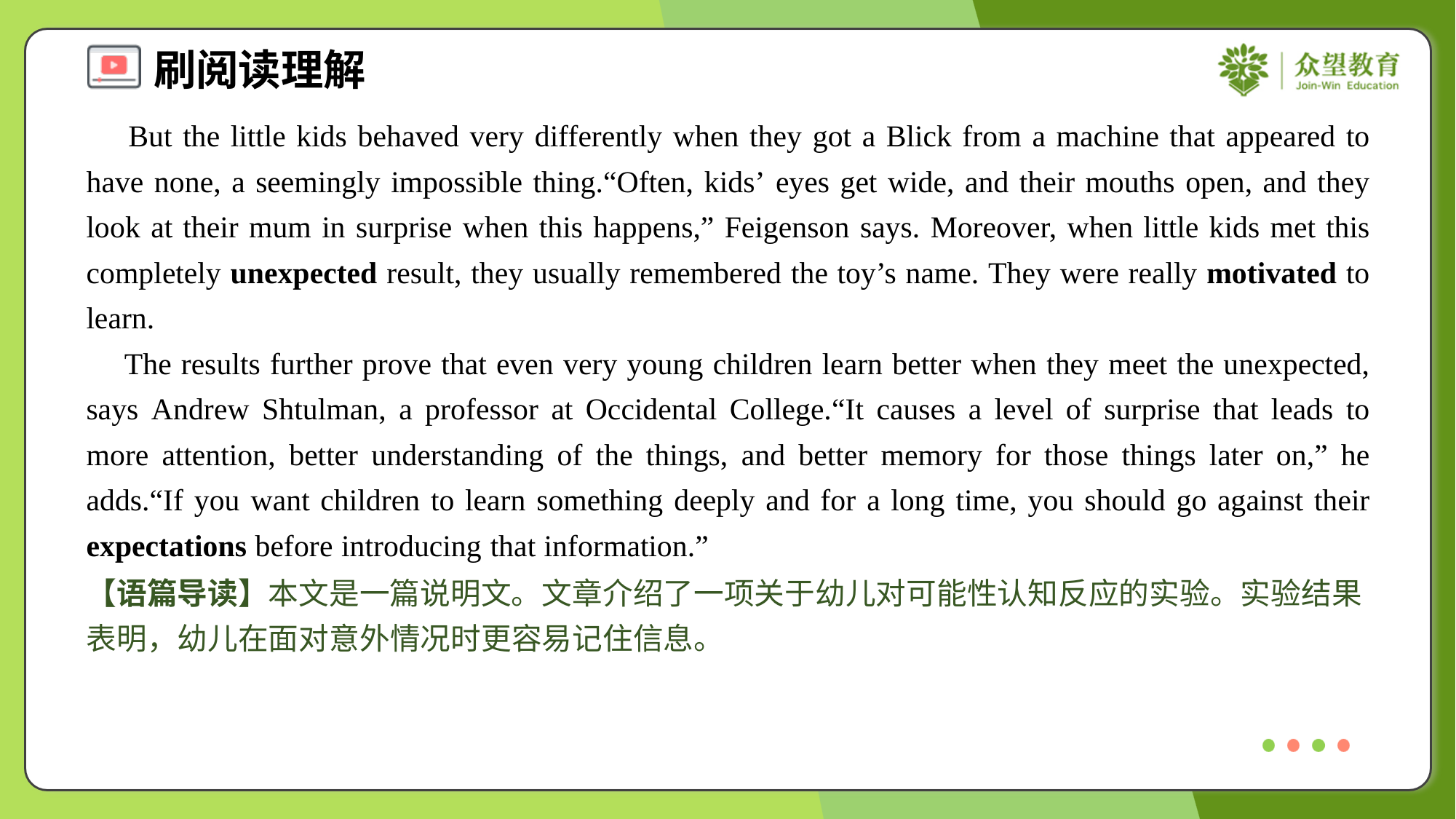

But the little kids behaved very differently when they got a Blick from a machine that appeared to have none, a seemingly impossible thing.“Often, kids’ eyes get wide, and their mouths open, and they look at their mum in surprise when this happens,” Feigenson says. Moreover, when little kids met this completely unexpected result, they usually remembered the toy’s name. They were really motivated to learn.
    The results further prove that even very young children learn better when they meet the unexpected, says Andrew Shtulman, a professor at Occidental College.“It causes a level of surprise that leads to more attention, better understanding of the things, and better memory for those things later on,” he adds.“If you want children to learn something deeply and for a long time, you should go against their expectations before introducing that information.”
【语篇导读】本文是一篇说明文。文章介绍了一项关于幼儿对可能性认知反应的实验。实验结果表明，幼儿在面对意外情况时更容易记住信息。